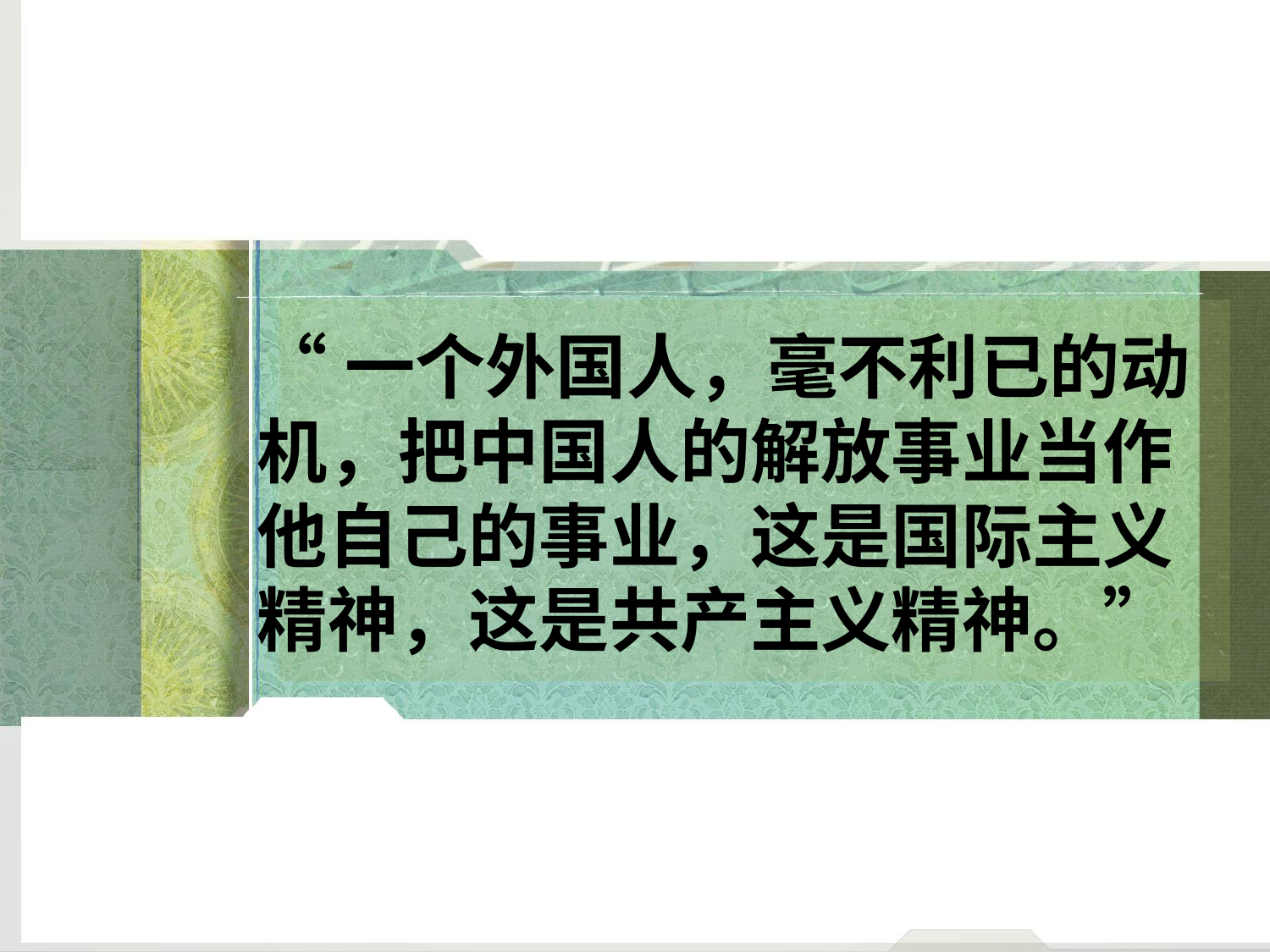

“一个外国人，毫不利已的动机，把中国人的解放事业当作他自己的事业，这是国际主义精神，这是共产主义精神。”

22